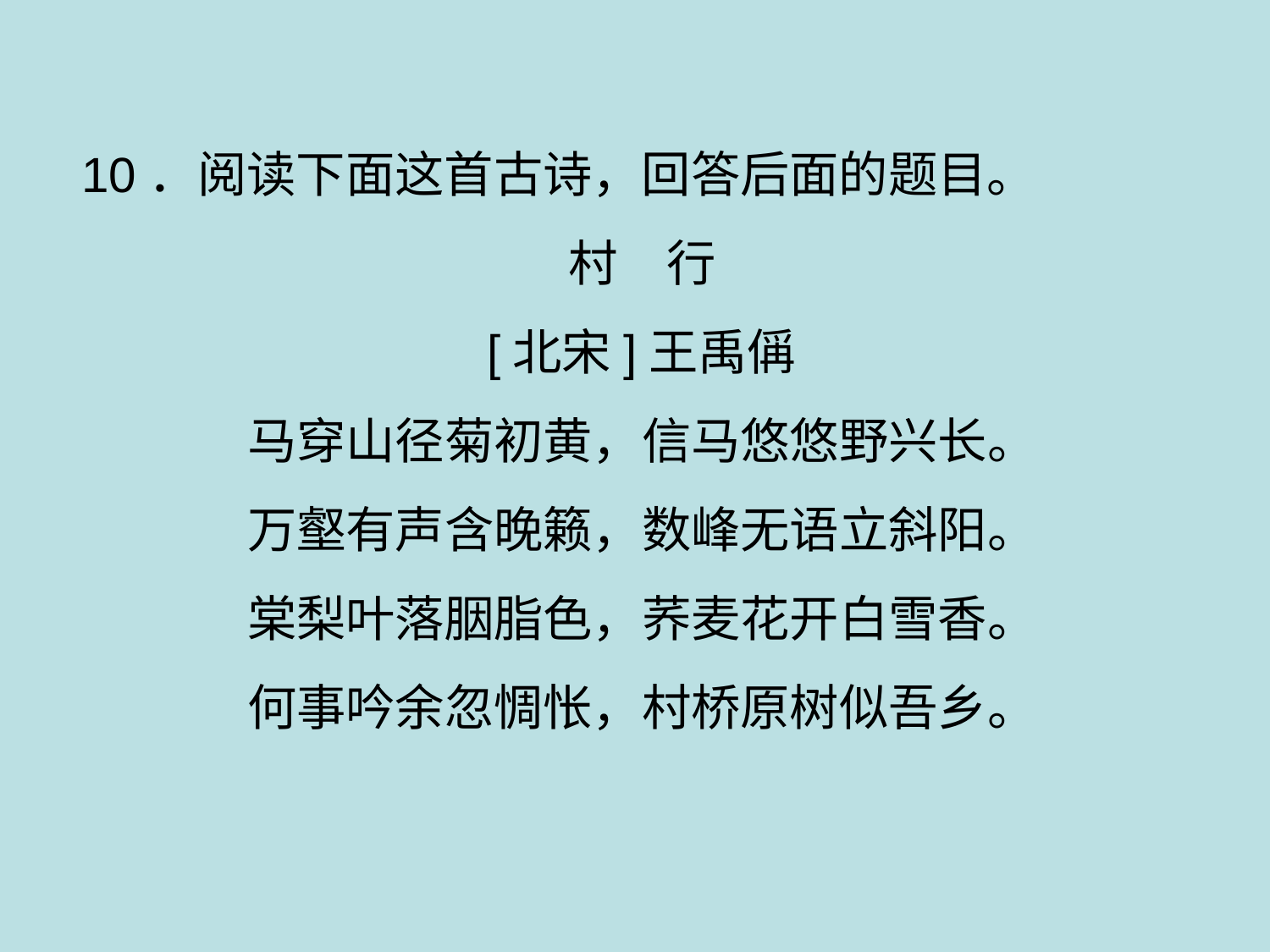

10．阅读下面这首古诗，回答后面的题目。
村　行
[北宋]王禹偁
马穿山径菊初黄，信马悠悠野兴长。
万壑有声含晚籁，数峰无语立斜阳。
棠梨叶落胭脂色，荞麦花开白雪香。
何事吟余忽惆怅，村桥原树似吾乡。